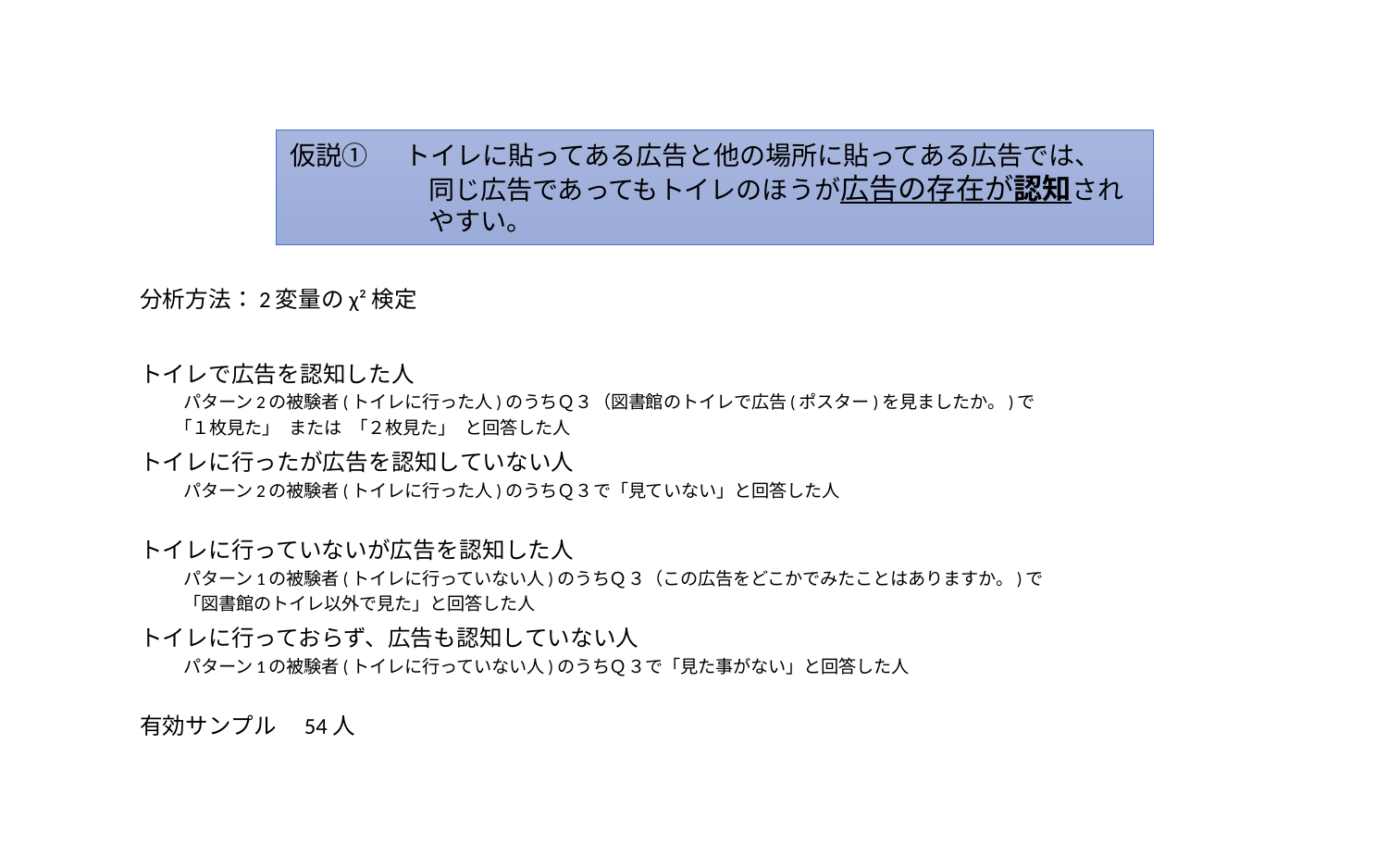

#
仮説①　  トイレに貼ってある広告と他の場所に貼ってある広告では、
同じ広告であってもトイレのほうが広告の存在が認知されやすい。
分析方法：2変量のχ²検定

トイレで広告を認知した人
パターン2の被験者(トイレに行った人)のうちＱ３（図書館のトイレで広告(ポスター)を見ましたか。)で
｢１枚見た｣　または　｢２枚見た｣　と回答した人
トイレに行ったが広告を認知していない人
パターン2の被験者(トイレに行った人)のうちＱ３で「見ていない」と回答した人

トイレに行っていないが広告を認知した人
パターン1の被験者(トイレに行っていない人)のうちＱ３（この広告をどこかでみたことはありますか。)で
「図書館のトイレ以外で見た」と回答した人
トイレに行っておらず、広告も認知していない人
パターン1の被験者(トイレに行っていない人)のうちＱ３で「見た事がない」と回答した人

有効サンプル　54人